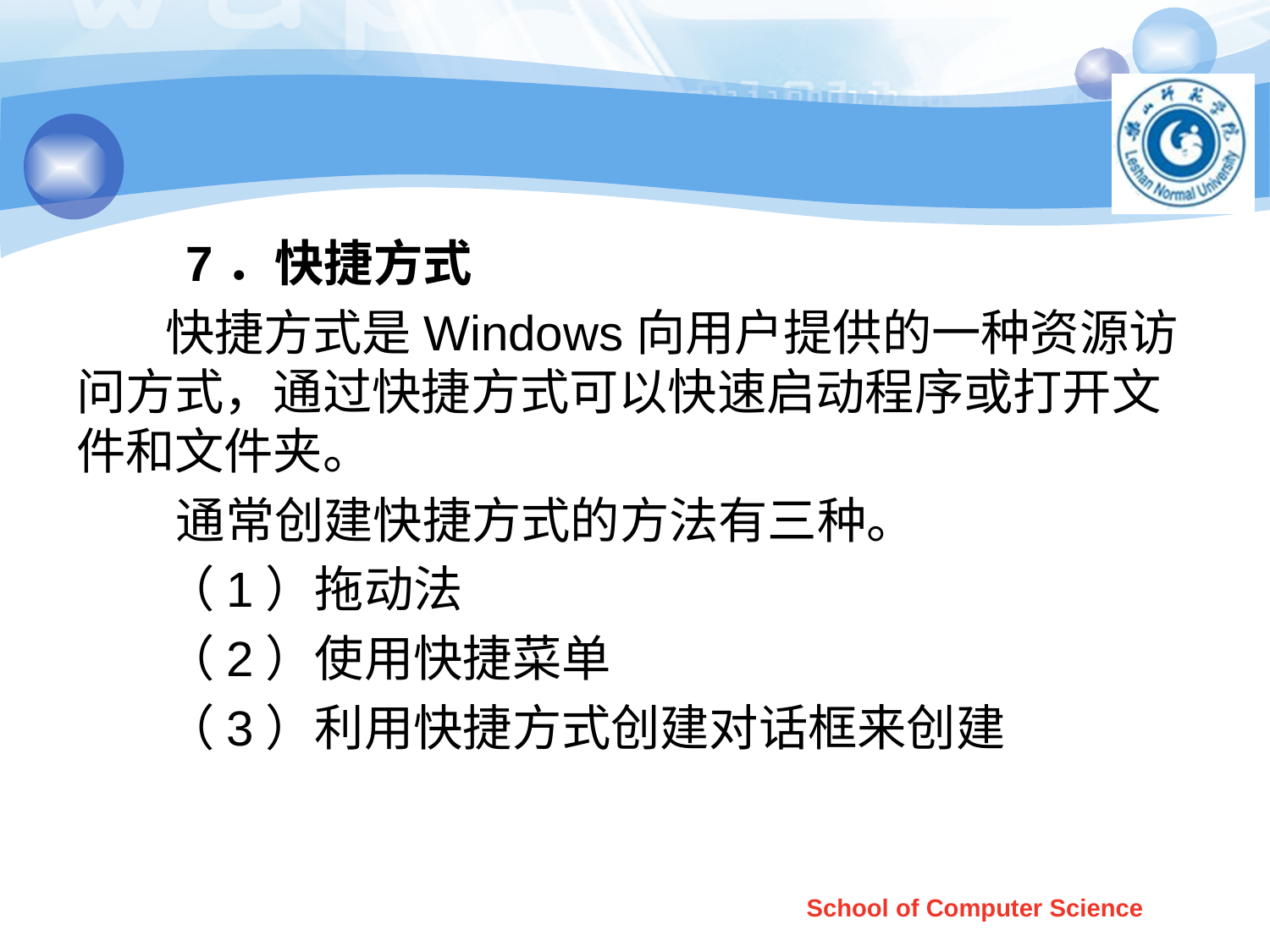

#
        7．快捷方式
       快捷方式是Windows向用户提供的一种资源访问方式，通过快捷方式可以快速启动程序或打开文件和文件夹。
        通常创建快捷方式的方法有三种。
       （1）拖动法
       （2）使用快捷菜单
       （3）利用快捷方式创建对话框来创建
School of Computer Science